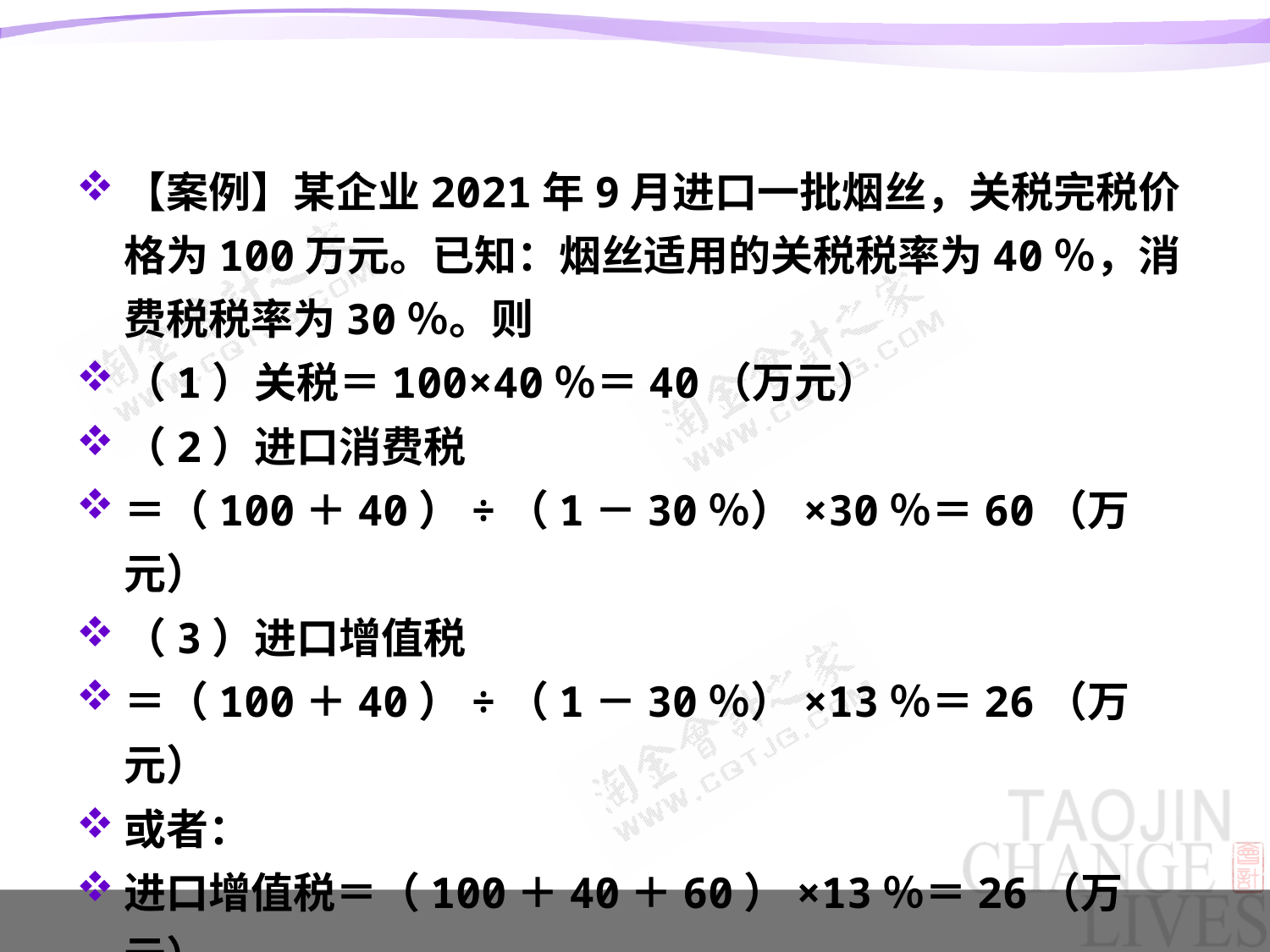

#
【案例】某企业2021年9月进口一批烟丝，关税完税价格为100万元。已知：烟丝适用的关税税率为40％，消费税税率为30％。则
（1）关税＝100×40％＝40（万元）
（2）进口消费税
＝（100＋40）÷（1－30％）×30％＝60（万元）
（3）进口增值税
＝（100＋40）÷（1－30％）×13％＝26（万元）
或者：
进口增值税＝（100＋40＋60）×13％＝26（万元）。